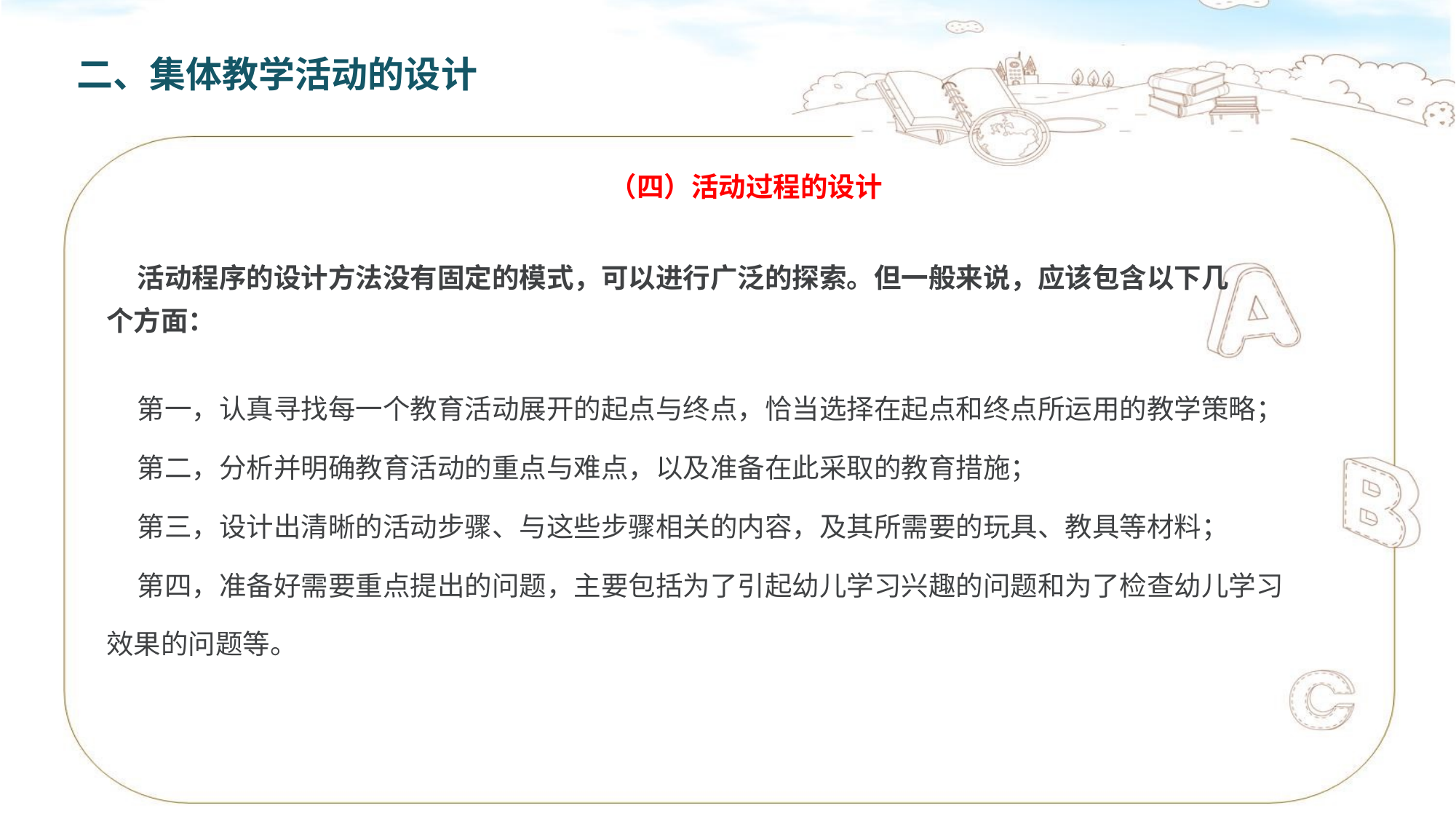

二、集体教学活动的设计
（四）活动过程的设计
    活动程序的设计方法没有固定的模式，可以进行广泛的探索。但一般来说，应该包含以下几个方面：
    第一，认真寻找每一个教育活动展开的起点与终点，恰当选择在起点和终点所运用的教学策略；
    第二，分析并明确教育活动的重点与难点，以及准备在此采取的教育措施；
    第三，设计出清晰的活动步骤、与这些步骤相关的内容，及其所需要的玩具、教具等材料；
    第四，准备好需要重点提出的问题，主要包括为了引起幼儿学习兴趣的问题和为了检查幼儿学习效果的问题等。